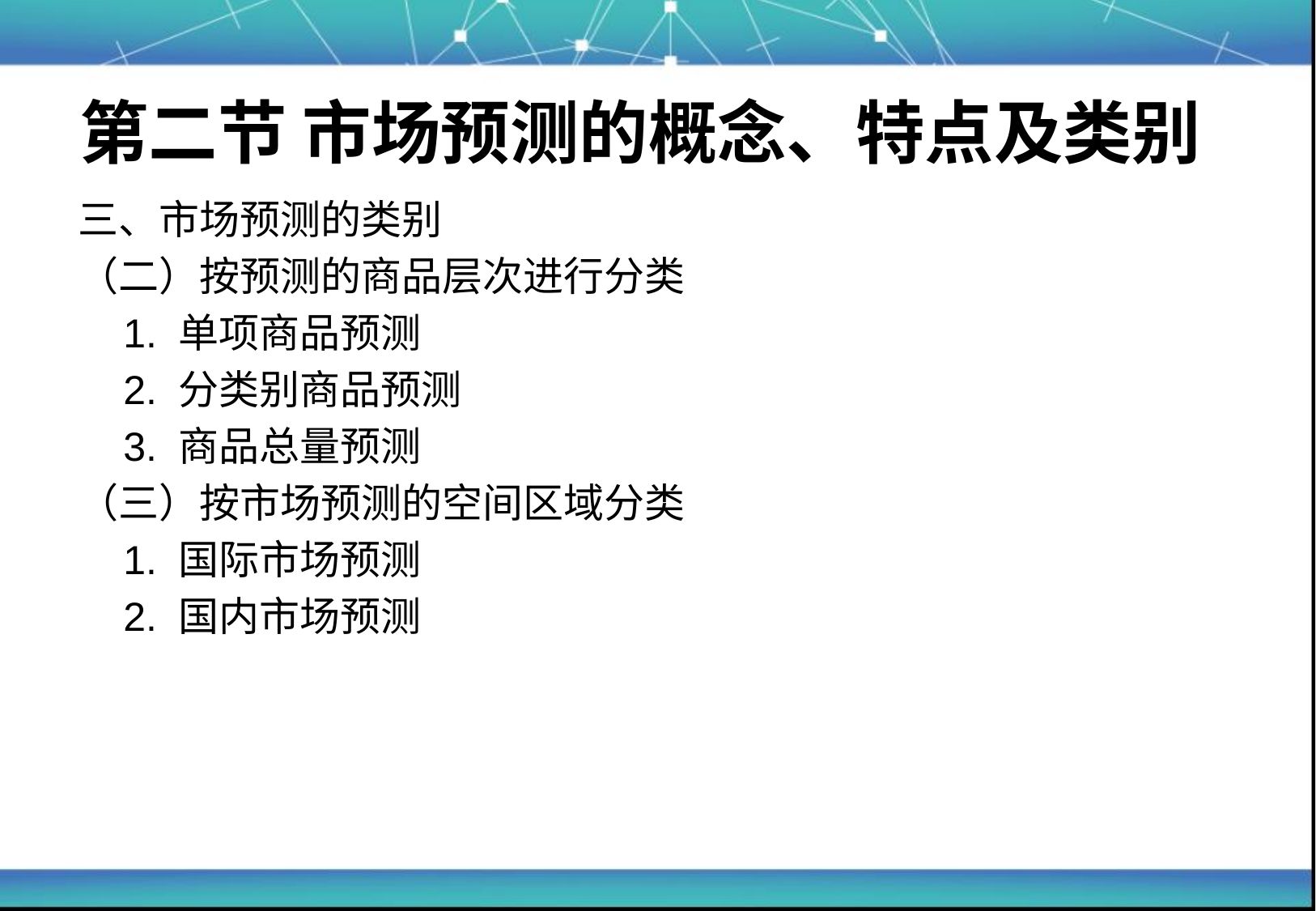

# 第二节 市场预测的概念、特点及类别
三、市场预测的类别
（二）按预测的商品层次进行分类
	1. 单项商品预测
	2. 分类别商品预测
	3. 商品总量预测
（三）按市场预测的空间区域分类
	1. 国际市场预测
	2. 国内市场预测